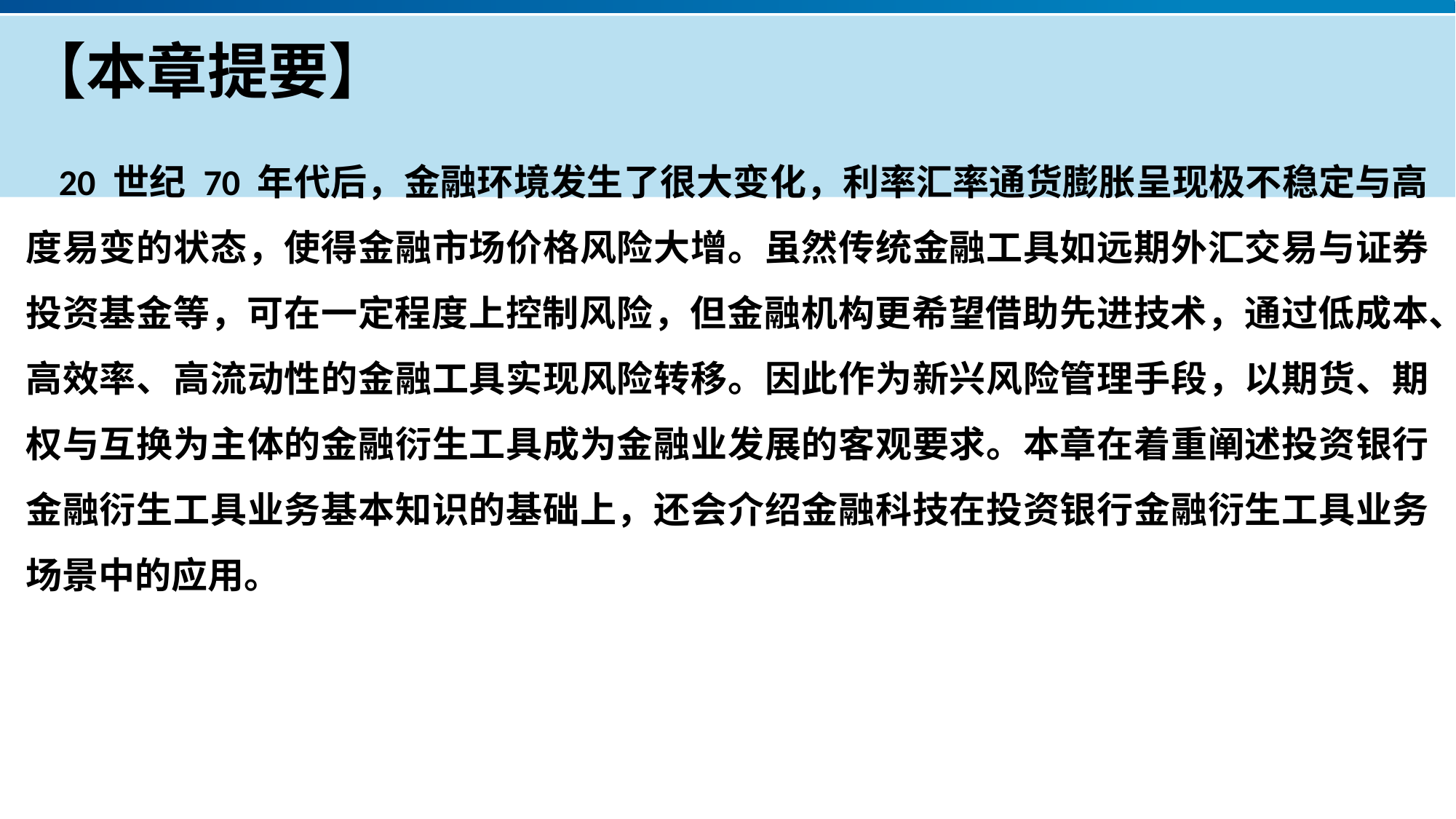

# 【本章提要】
20 世纪 70 年代后，金融环境发生了很大变化，利率汇率通货膨胀呈现极不稳定与高度易变的状态，使得金融市场价格风险大增。虽然传统金融工具如远期外汇交易与证券投资基金等，可在一定程度上控制风险，但金融机构更希望借助先进技术，通过低成本、高效率、高流动性的金融工具实现风险转移。因此作为新兴风险管理手段，以期货、期权与互换为主体的金融衍生工具成为金融业发展的客观要求。本章在着重阐述投资银行金融衍生工具业务基本知识的基础上，还会介绍金融科技在投资银行金融衍生工具业务场景中的应用。